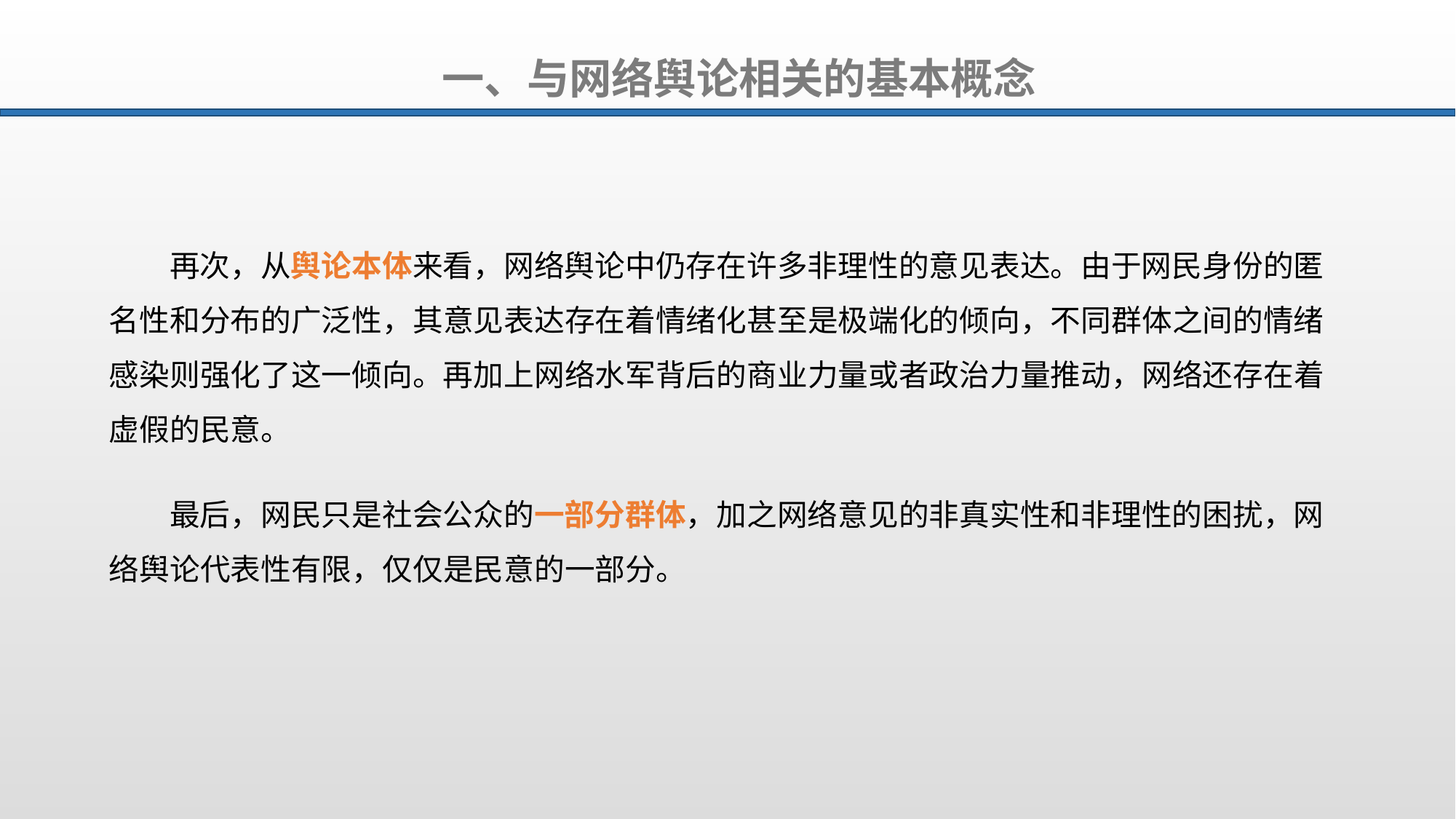

一、与网络舆论相关的基本概念

再次，从舆论本体来看，网络舆论中仍存在许多非理性的意见表达。由于网民身份的匿名性和分布的广泛性，其意见表达存在着情绪化甚至是极端化的倾向，不同群体之间的情绪感染则强化了这一倾向。再加上网络水军背后的商业力量或者政治力量推动，网络还存在着虚假的民意。
最后，网民只是社会公众的一部分群体，加之网络意见的非真实性和非理性的困扰，网络舆论代表性有限，仅仅是民意的一部分。